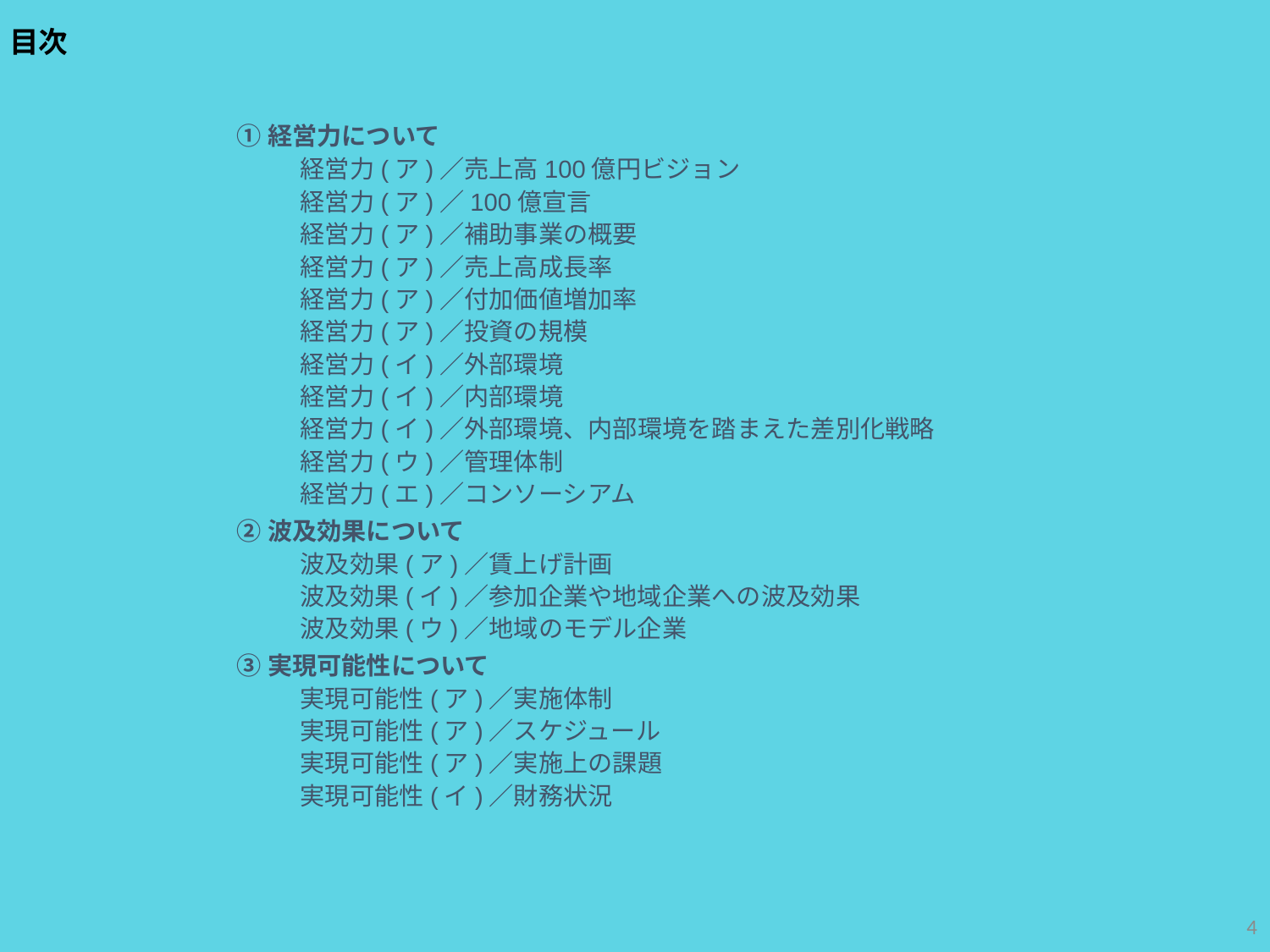

目次
①経営力について
経営力(ア)／売上高100億円ビジョン
経営力(ア)／100億宣言
経営力(ア)／補助事業の概要
経営力(ア)／売上高成長率
経営力(ア)／付加価値増加率
経営力(ア)／投資の規模
経営力(イ)／外部環境
経営力(イ)／内部環境
経営力(イ)／外部環境、内部環境を踏まえた差別化戦略
経営力(ウ)／管理体制
経営力(エ)／コンソーシアム
②波及効果について
波及効果(ア)／賃上げ計画
波及効果(イ)／参加企業や地域企業への波及効果
波及効果(ウ)／地域のモデル企業
③実現可能性について
実現可能性(ア)／実施体制
実現可能性(ア)／スケジュール
実現可能性(ア)／実施上の課題
実現可能性(イ)／財務状況
4